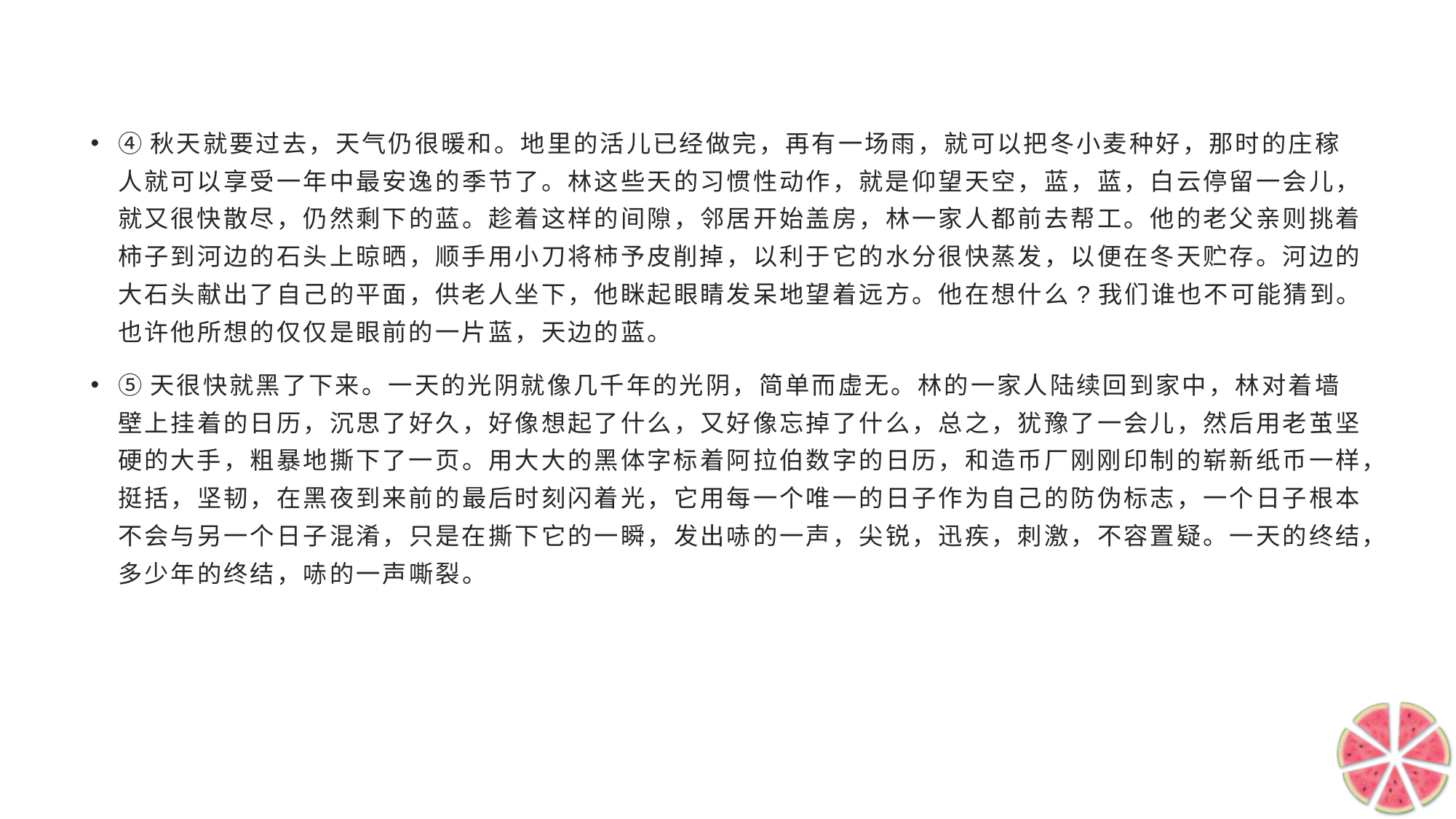

#
④秋天就要过去，天气仍很暖和。地里的活儿已经做完，再有一场雨，就可以把冬小麦种好，那时的庄稼人就可以享受一年中最安逸的季节了。林这些天的习惯性动作，就是仰望天空，蓝，蓝，白云停留一会儿，就又很快散尽，仍然剩下的蓝。趁着这样的间隙，邻居开始盖房，林一家人都前去帮工。他的老父亲则挑着柿子到河边的石头上晾晒，顺手用小刀将柿予皮削掉，以利于它的水分很快蒸发，以便在冬天贮存。河边的大石头献出了自己的平面，供老人坐下，他眯起眼睛发呆地望着远方。他在想什么?我们谁也不可能猜到。也许他所想的仅仅是眼前的一片蓝，天边的蓝。
⑤天很快就黑了下来。一天的光阴就像几千年的光阴，简单而虚无。林的一家人陆续回到家中，林对着墙壁上挂着的日历，沉思了好久，好像想起了什么，又好像忘掉了什么，总之，犹豫了一会儿，然后用老茧坚硬的大手，粗暴地撕下了一页。用大大的黑体字标着阿拉伯数字的日历，和造币厂刚刚印制的崭新纸币一样，挺括，坚韧，在黑夜到来前的最后时刻闪着光，它用每一个唯一的日子作为自己的防伪标志，一个日子根本不会与另一个日子混淆，只是在撕下它的一瞬，发出哧的一声，尖锐，迅疾，刺激，不容置疑。一天的终结，多少年的终结，哧的一声嘶裂。